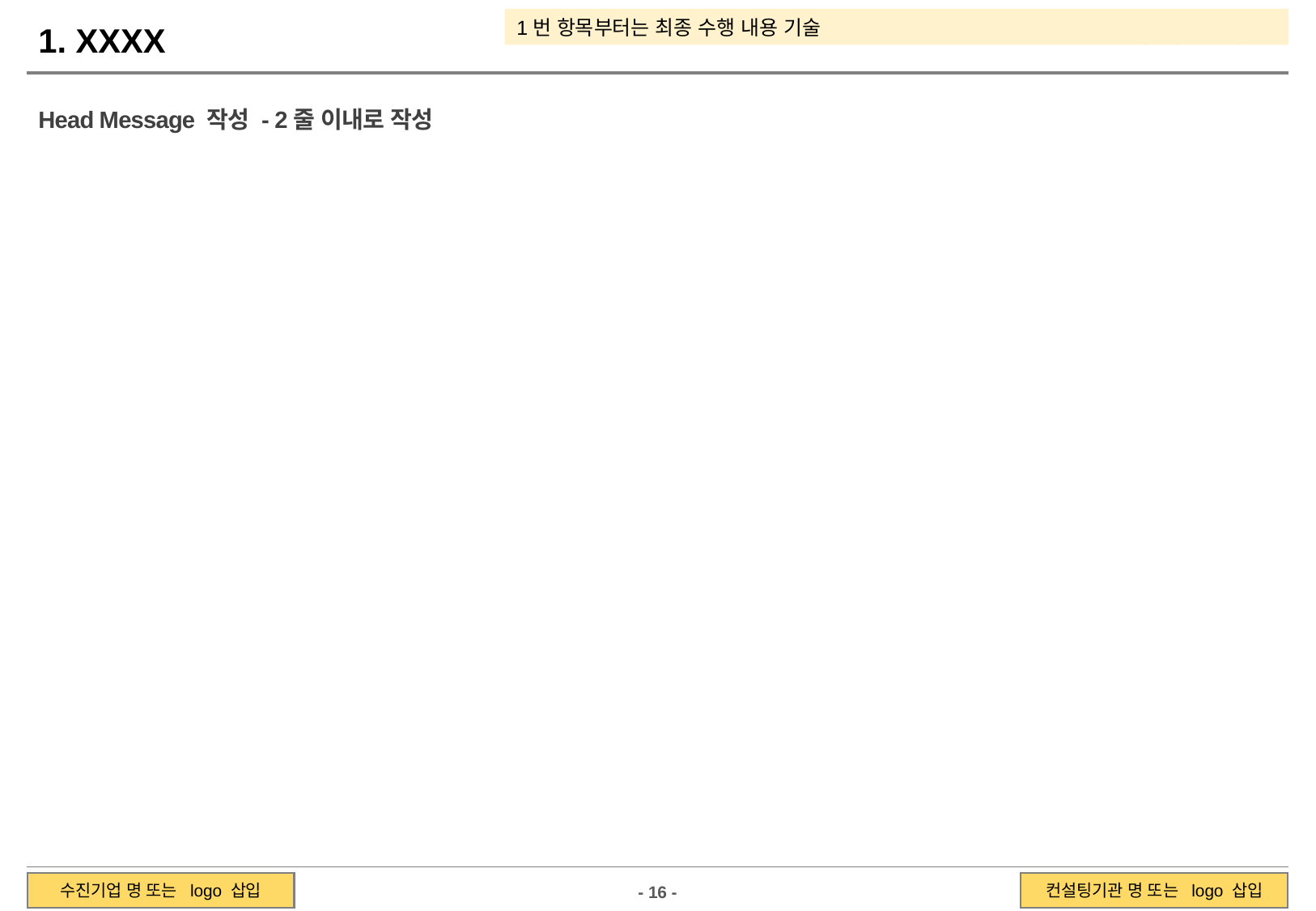

1번 항목부터는 최종 수행 내용 기술
1. XXXX
Ⅱ. 사업추진 결과보고
Head Message 작성 - 2줄 이내로 작성